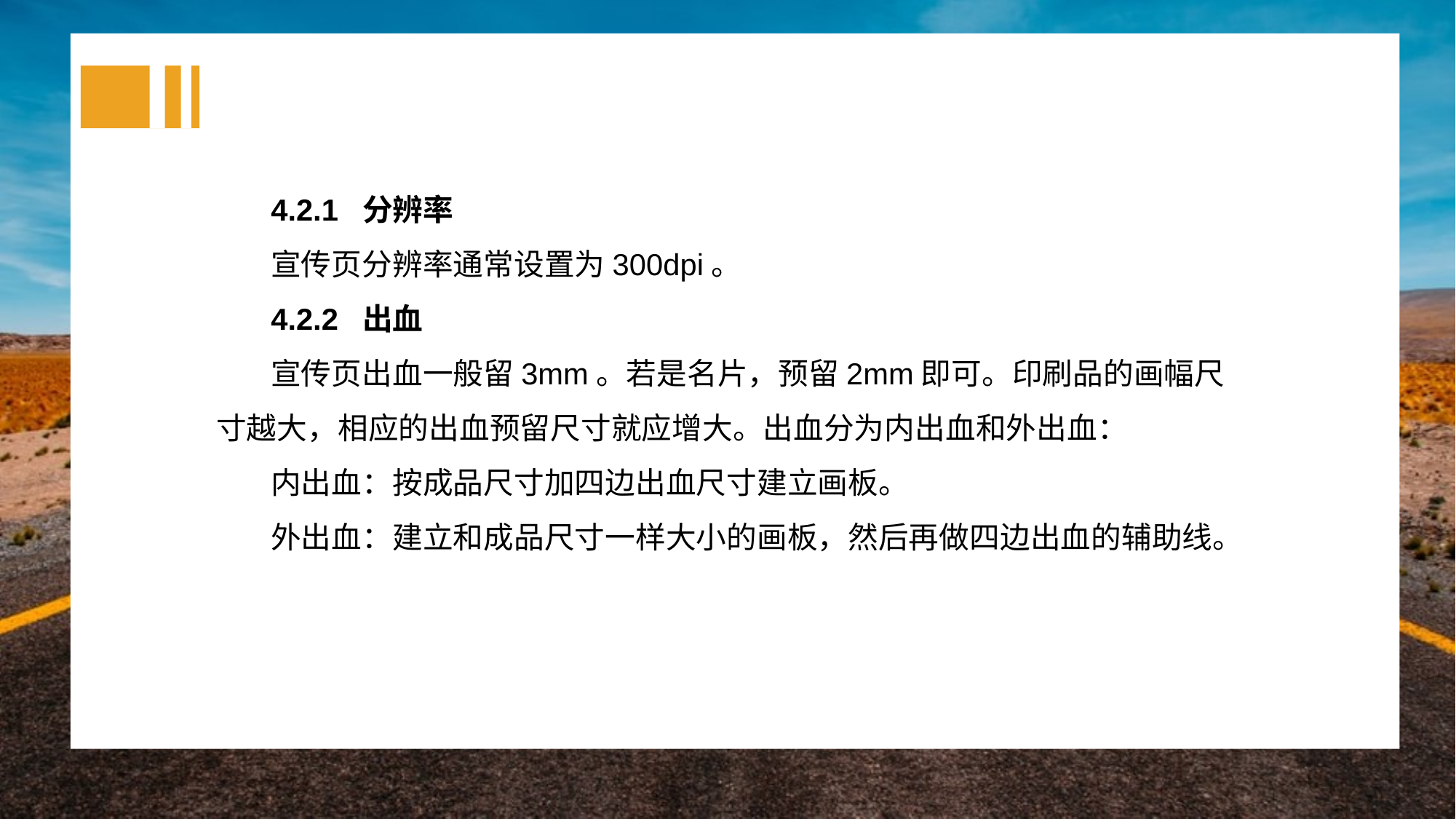

4.2.1  分辨率
宣传页分辨率通常设置为300dpi。
4.2.2  出血
宣传页出血一般留3mm。若是名片，预留2mm即可。印刷品的画幅尺寸越大，相应的出血预留尺寸就应增大。出血分为内出血和外出血：
内出血：按成品尺寸加四边出血尺寸建立画板。
外出血：建立和成品尺寸一样大小的画板，然后再做四边出血的辅助线。